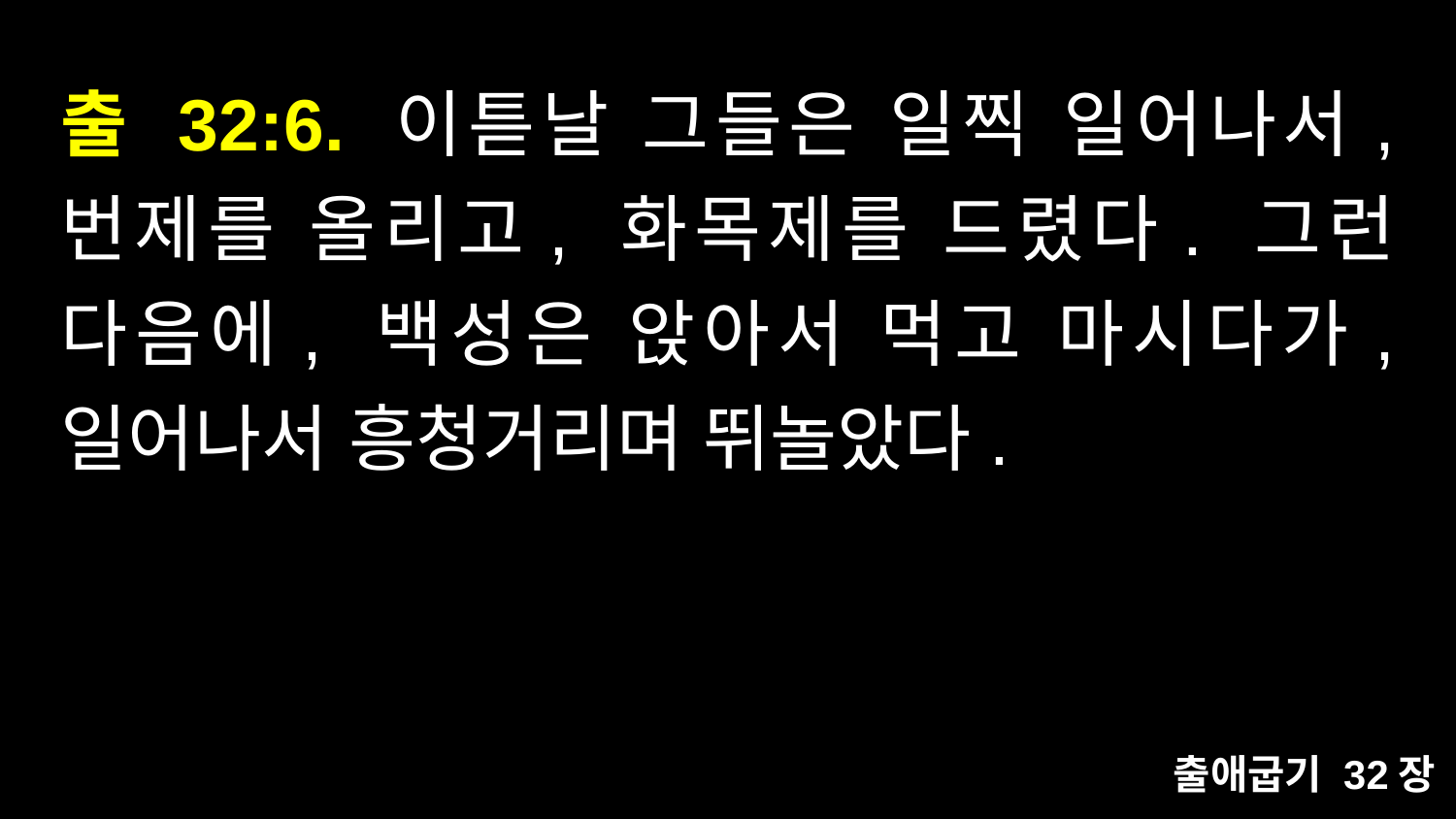

# 출 32:6. 이튿날 그들은 일찍 일어나서, 번제를 올리고, 화목제를 드렸다. 그런 다음에, 백성은 앉아서 먹고 마시다가, 일어나서 흥청거리며 뛰놀았다.
출애굽기 32장